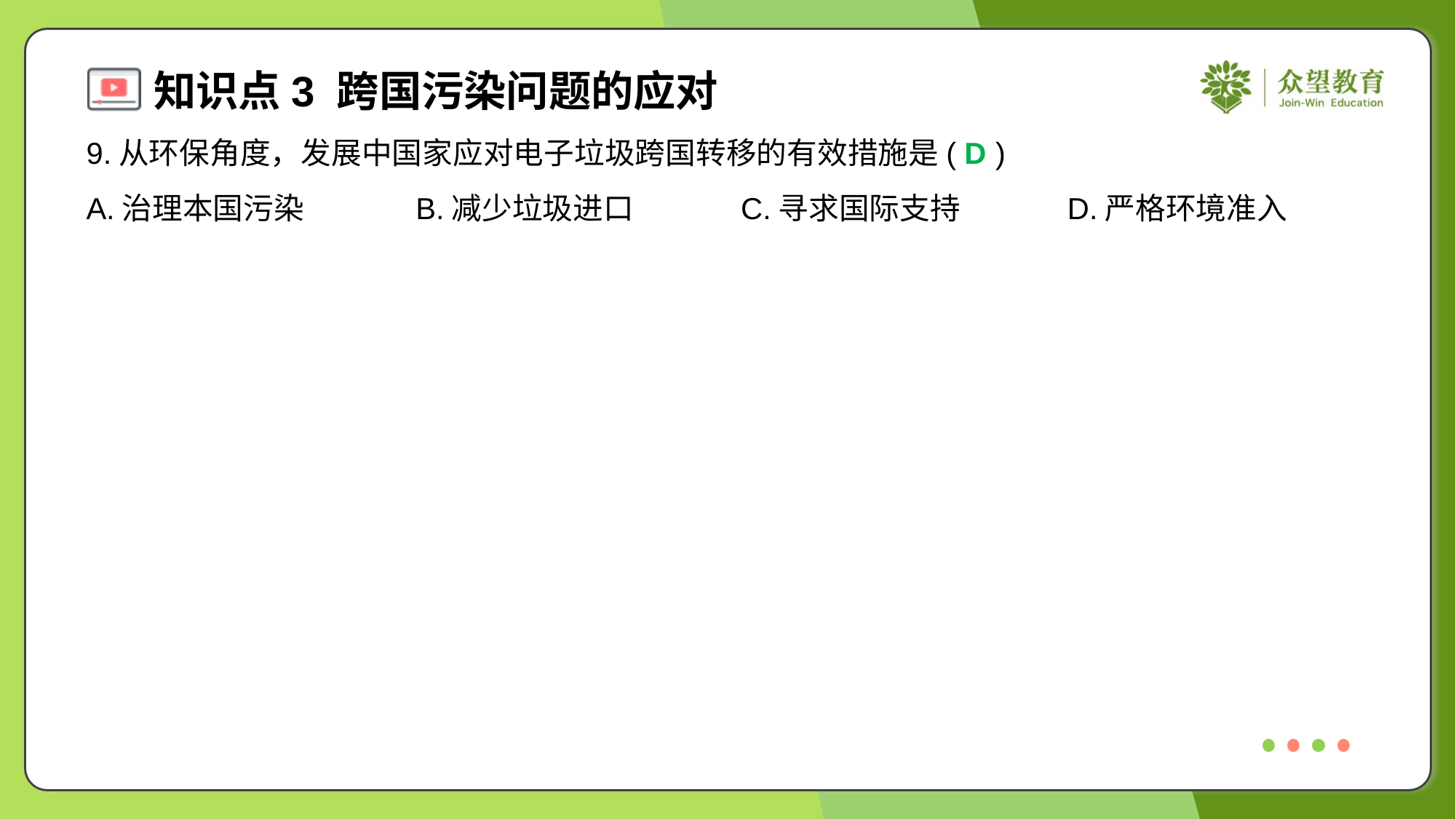

9.从环保角度，发展中国家应对电子垃圾跨国转移的有效措施是(     )
D
A.治理本国污染	B.减少垃圾进口	C.寻求国际支持	D.严格环境准入